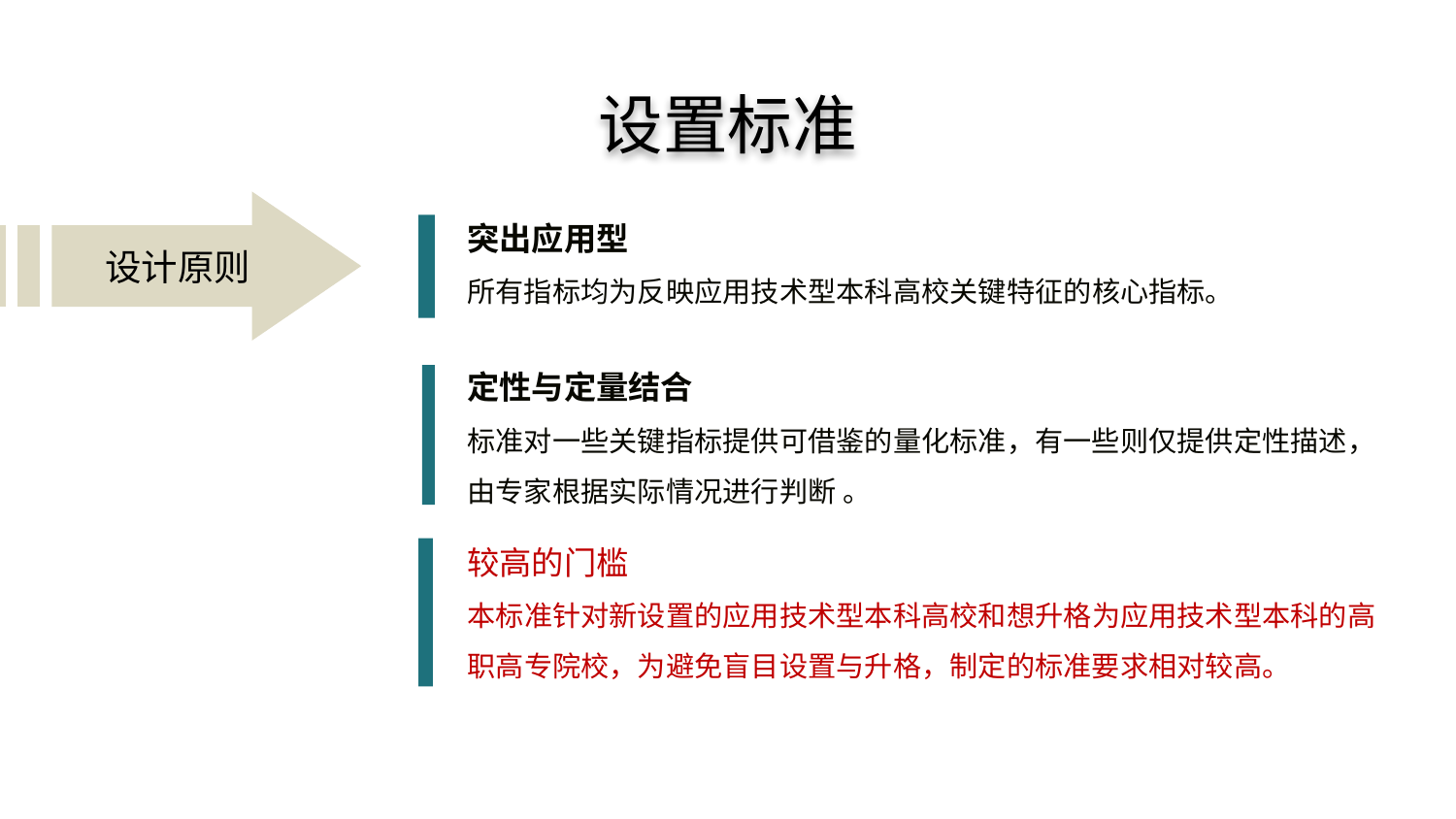

设置标准
设计原则
突出应用型
所有指标均为反映应用技术型本科高校关键特征的核心指标。

定性与定量结合
标准对一些关键指标提供可借鉴的量化标准，有一些则仅提供定性描述，由专家根据实际情况进行判断 。

较高的门槛
本标准针对新设置的应用技术型本科高校和想升格为应用技术型本科的高职高专院校，为避免盲目设置与升格，制定的标准要求相对较高。